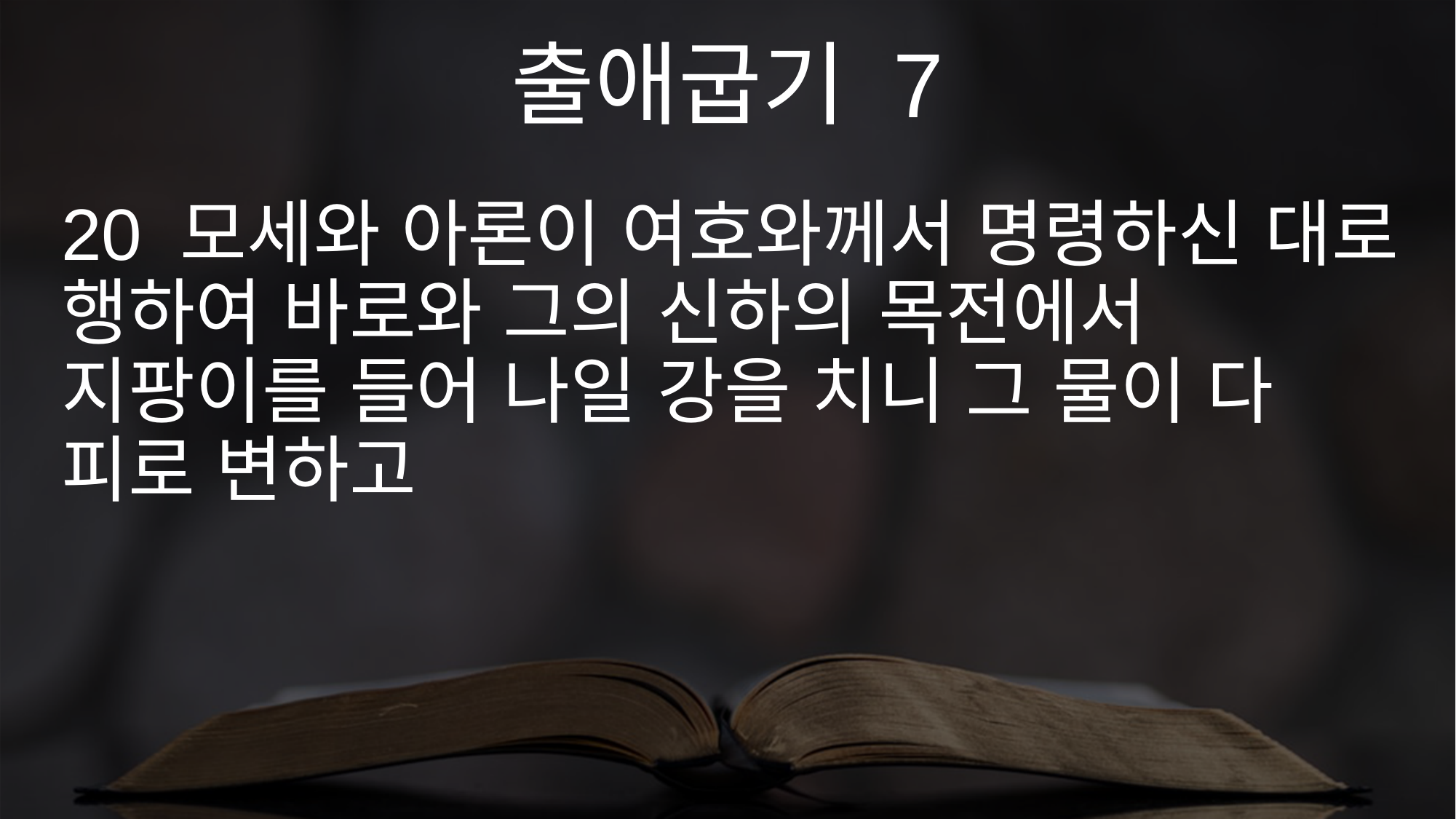

출애굽기 7
20 모세와 아론이 여호와께서 명령하신 대로 행하여 바로와 그의 신하의 목전에서 지팡이를 들어 나일 강을 치니 그 물이 다 피로 변하고